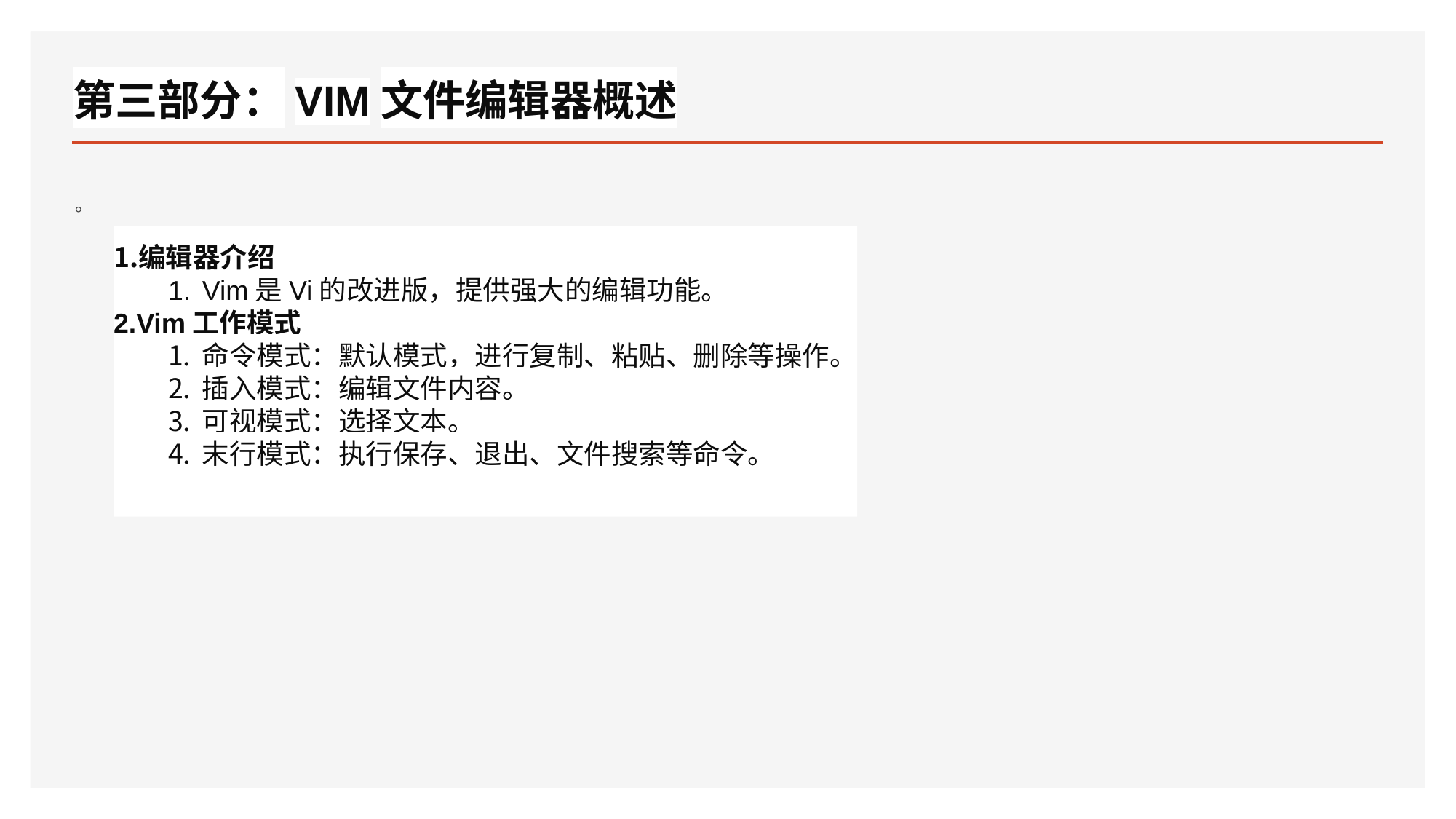

# 第三部分：VIM文件编辑器概述
。
编辑器介绍
Vim是Vi的改进版，提供强大的编辑功能。
Vim工作模式
命令模式：默认模式，进行复制、粘贴、删除等操作。
插入模式：编辑文件内容。
可视模式：选择文本。
末行模式：执行保存、退出、文件搜索等命令。